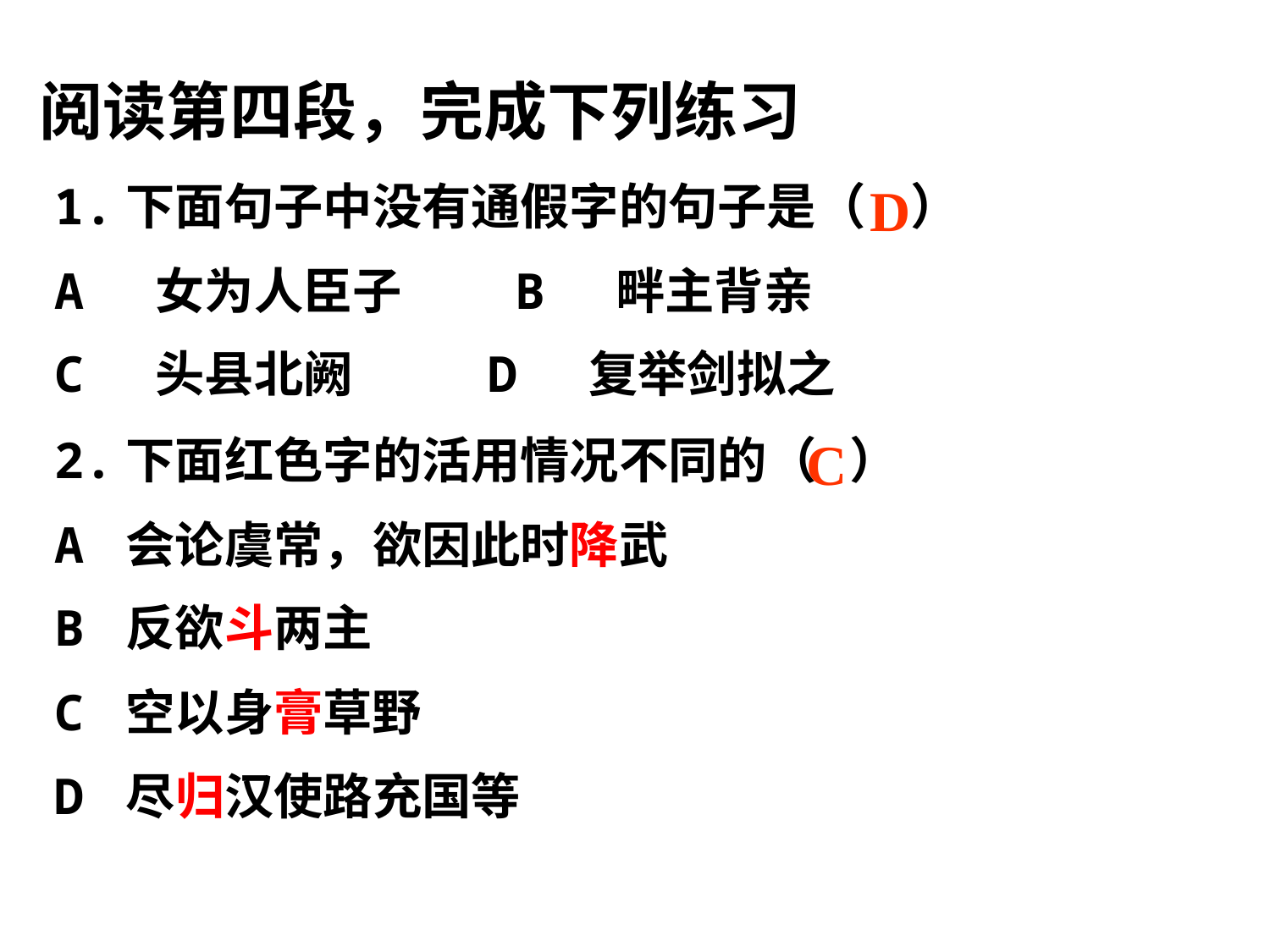

阅读第四段，完成下列练习
1.下面句子中没有通假字的句子是（    ）
A  女为人臣子         B  畔主背亲
C  头县北阙           D  复举剑拟之
D
2.下面红色字的活用情况不同的（   ）
A 会论虞常，欲因此时降武
B 反欲斗两主
C 空以身膏草野
D 尽归汉使路充国等
C